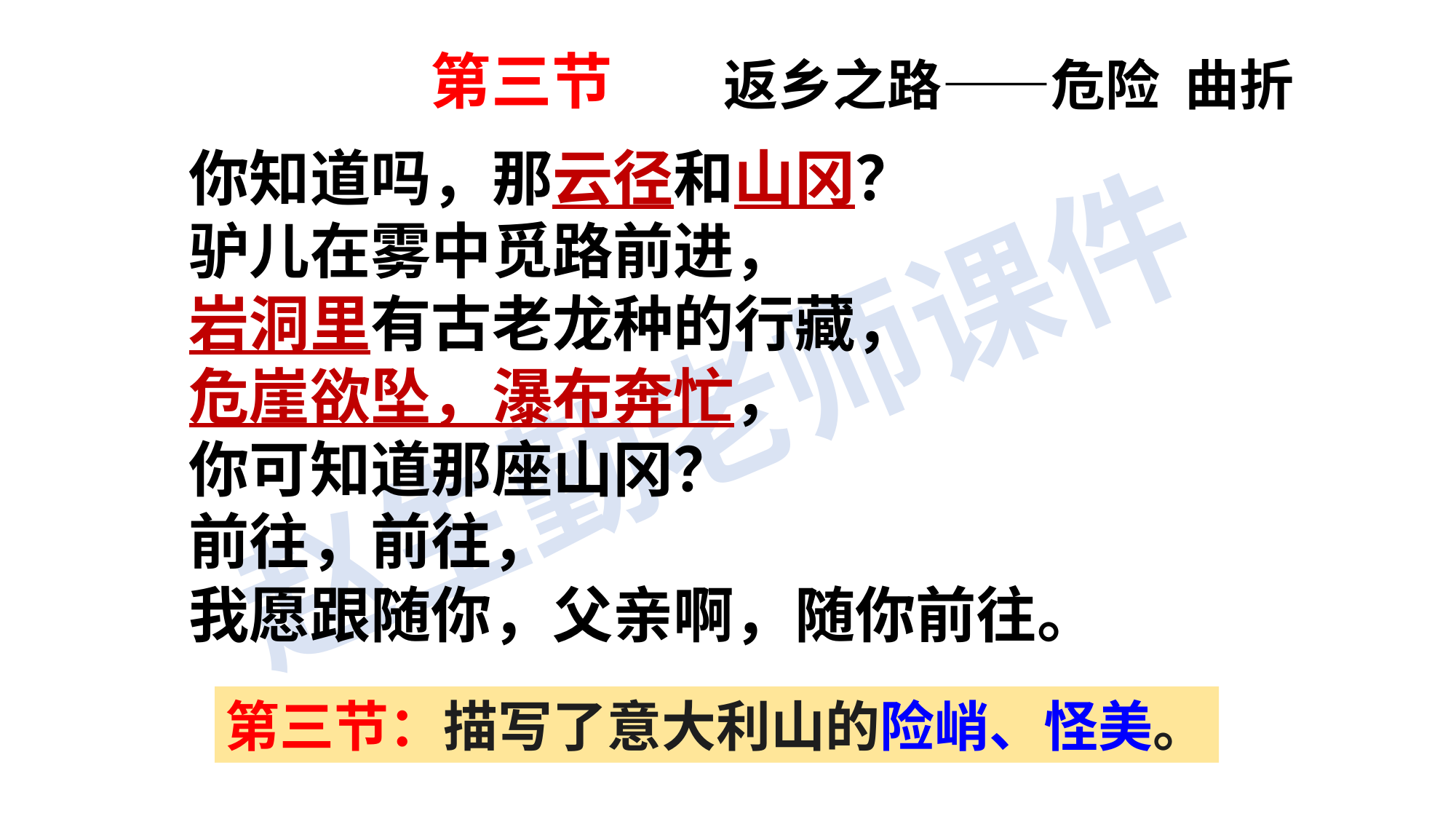

第三节
返乡之路——危险  曲折
你知道吗，那云径和山冈？
驴儿在雾中觅路前进，
岩洞里有古老龙种的行藏，
危崖欲坠，瀑布奔忙，
你可知道那座山冈？
前往，前往，
我愿跟随你，父亲啊，随你前往。
第三节：描写了意大利山的险峭、怪美。